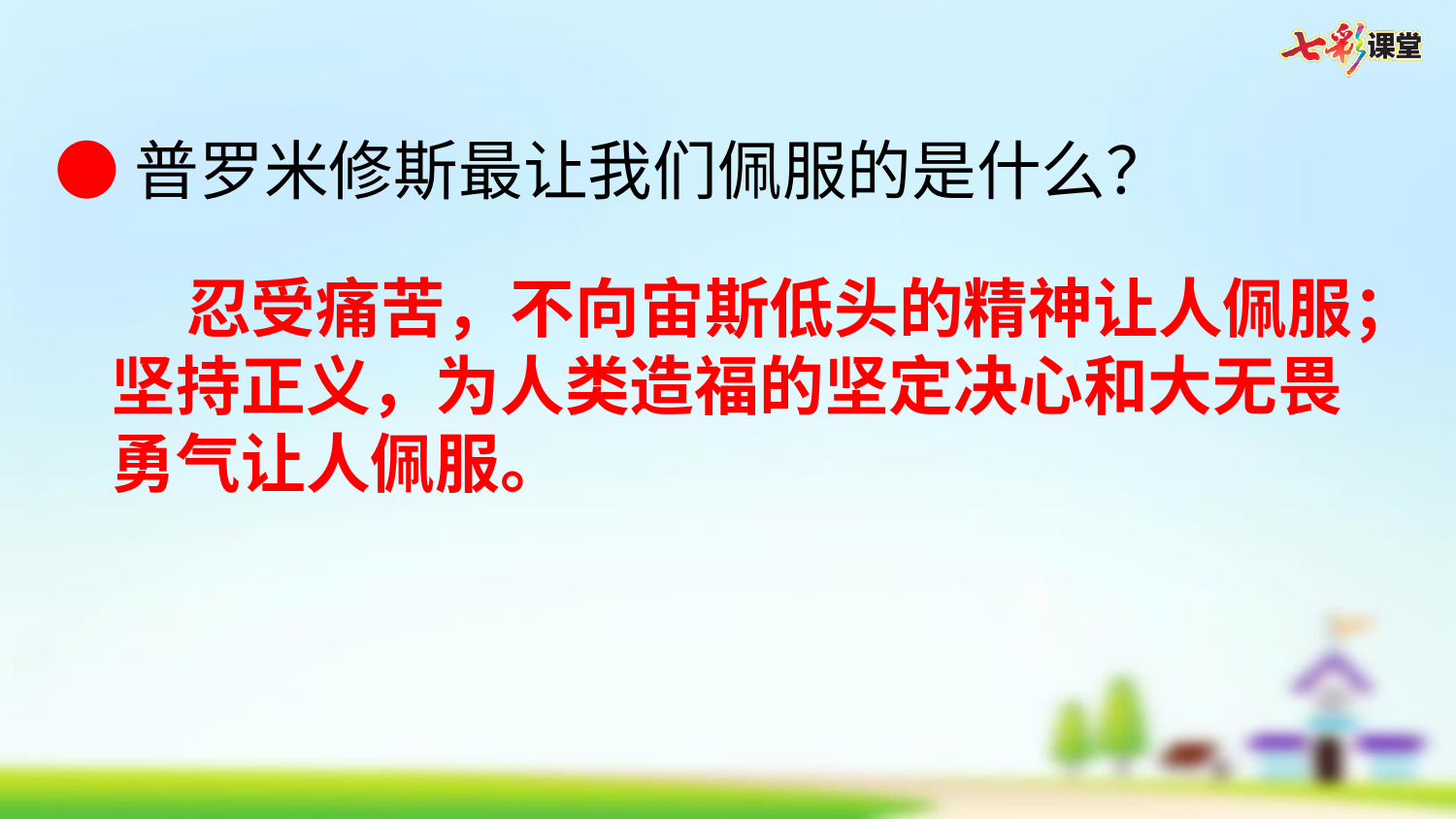

●普罗米修斯最让我们佩服的是什么？
    忍受痛苦，不向宙斯低头的精神让人佩服；坚持正义，为人类造福的坚定决心和大无畏勇气让人佩服。